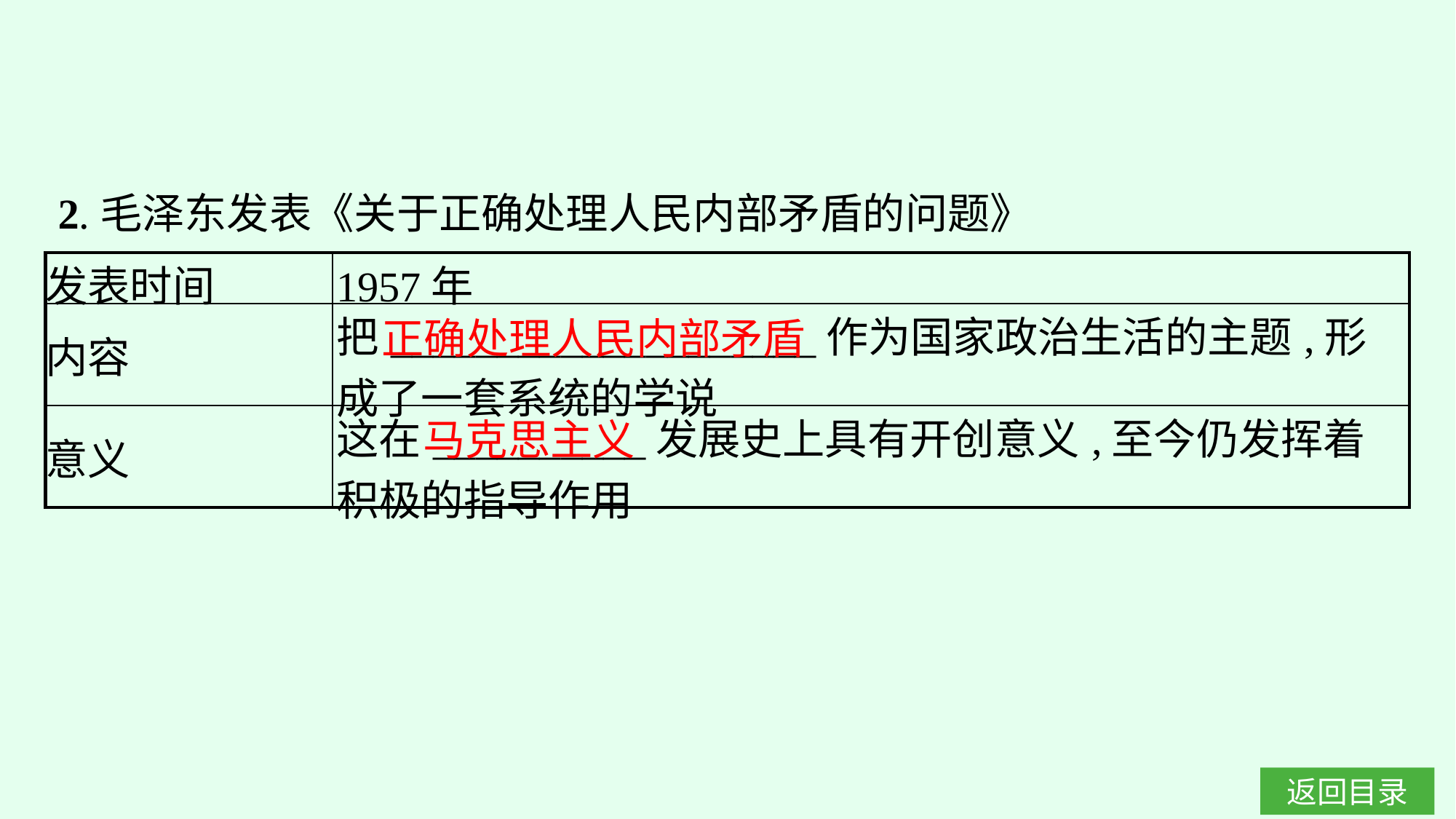

2.毛泽东发表《关于正确处理人民内部矛盾的问题》
| 发表时间 | 1957年 |
| --- | --- |
| 内容 | 把\_\_\_\_\_\_\_\_\_\_\_\_\_\_\_\_\_\_\_\_作为国家政治生活的主题,形成了一套系统的学说 |
| 意义 | 这在\_\_\_\_\_\_\_\_\_\_发展史上具有开创意义,至今仍发挥着积极的指导作用 |
正确处理人民内部矛盾
马克思主义